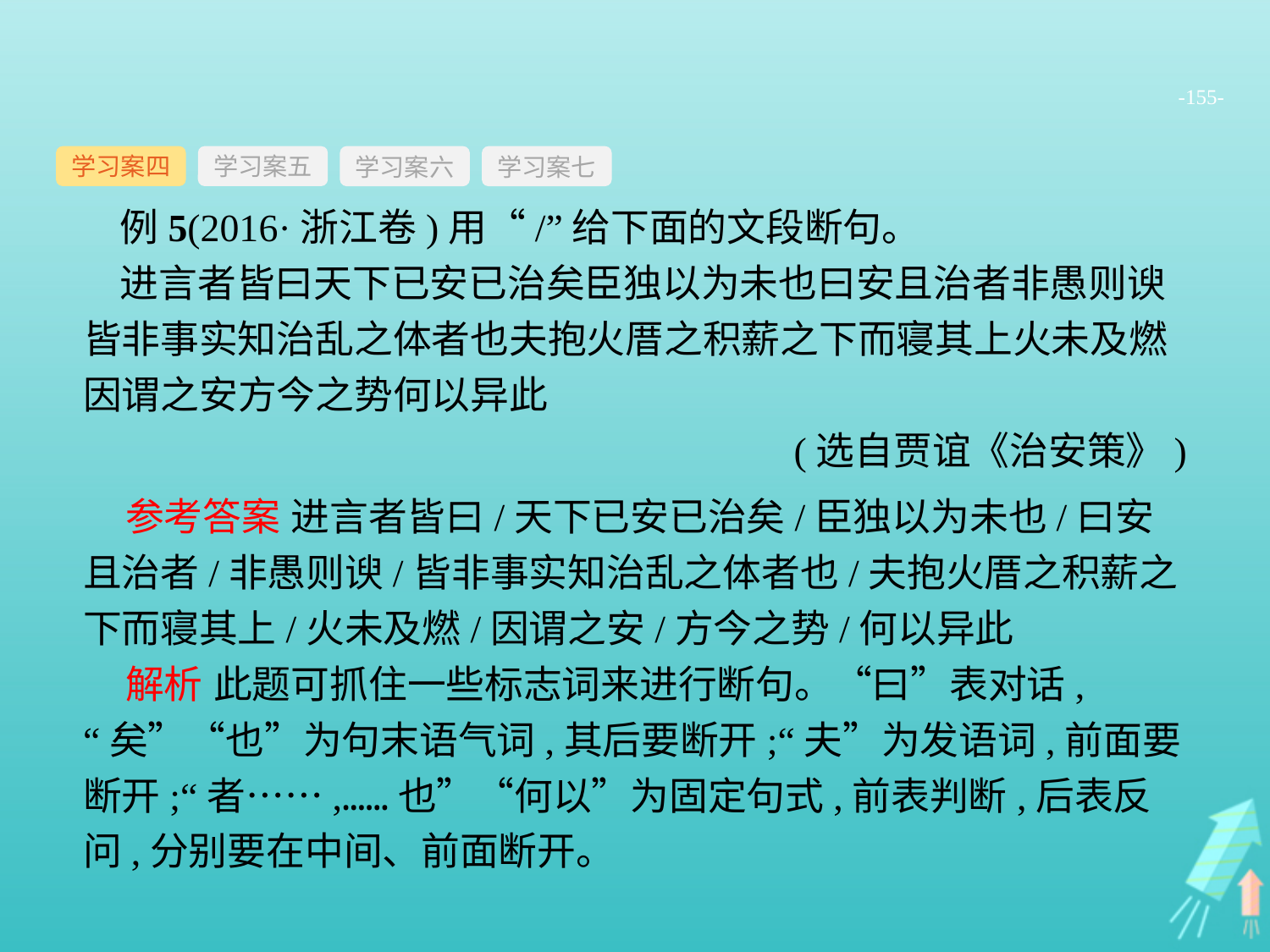

-155-
学习案四
学习案六
学习案七
学习案五
例5(2016·浙江卷)用“/”给下面的文段断句。
进言者皆曰天下已安已治矣臣独以为未也曰安且治者非愚则谀皆非事实知治乱之体者也夫抱火厝之积薪之下而寝其上火未及燃因谓之安方今之势何以异此
(选自贾谊《治安策》)
参考答案 进言者皆曰/天下已安已治矣/臣独以为未也/曰安且治者/非愚则谀/皆非事实知治乱之体者也/夫抱火厝之积薪之下而寝其上/火未及燃/因谓之安/方今之势/何以异此
解析 此题可抓住一些标志词来进行断句。“曰”表对话,“矣”“也”为句末语气词,其后要断开;“夫”为发语词,前面要断开;“者……,……也”“何以”为固定句式,前表判断,后表反问,分别要在中间、前面断开。